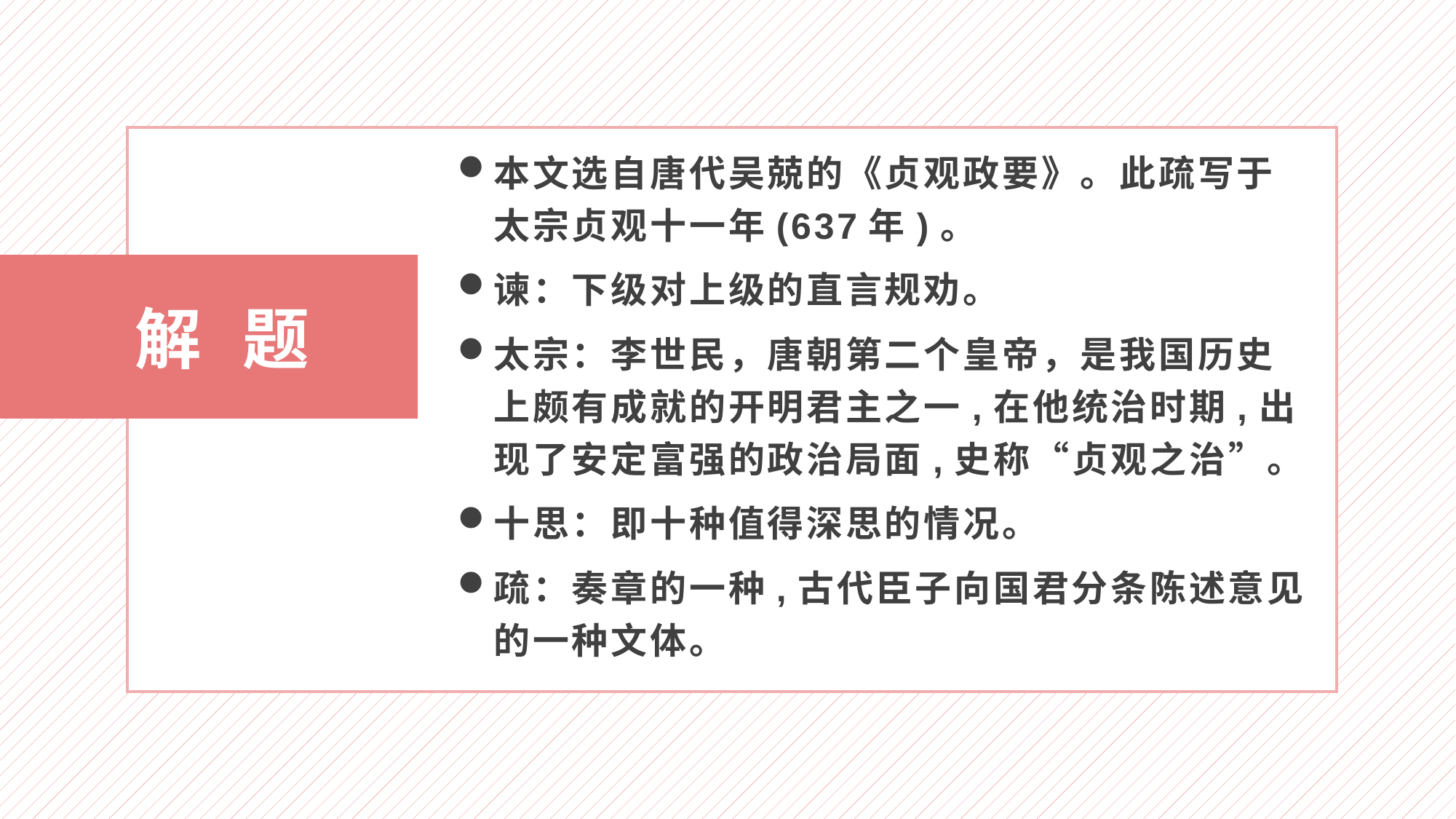

解  题
本文选自唐代吴兢的《贞观政要》。此疏写于太宗贞观十一年(637年)。
谏：下级对上级的直言规劝。
太宗：李世民，唐朝第二个皇帝，是我国历史上颇有成就的开明君主之一,在他统治时期,出现了安定富强的政治局面,史称“贞观之治”。
十思：即十种值得深思的情况。
疏：奏章的一种,古代臣子向国君分条陈述意见的一种文体。